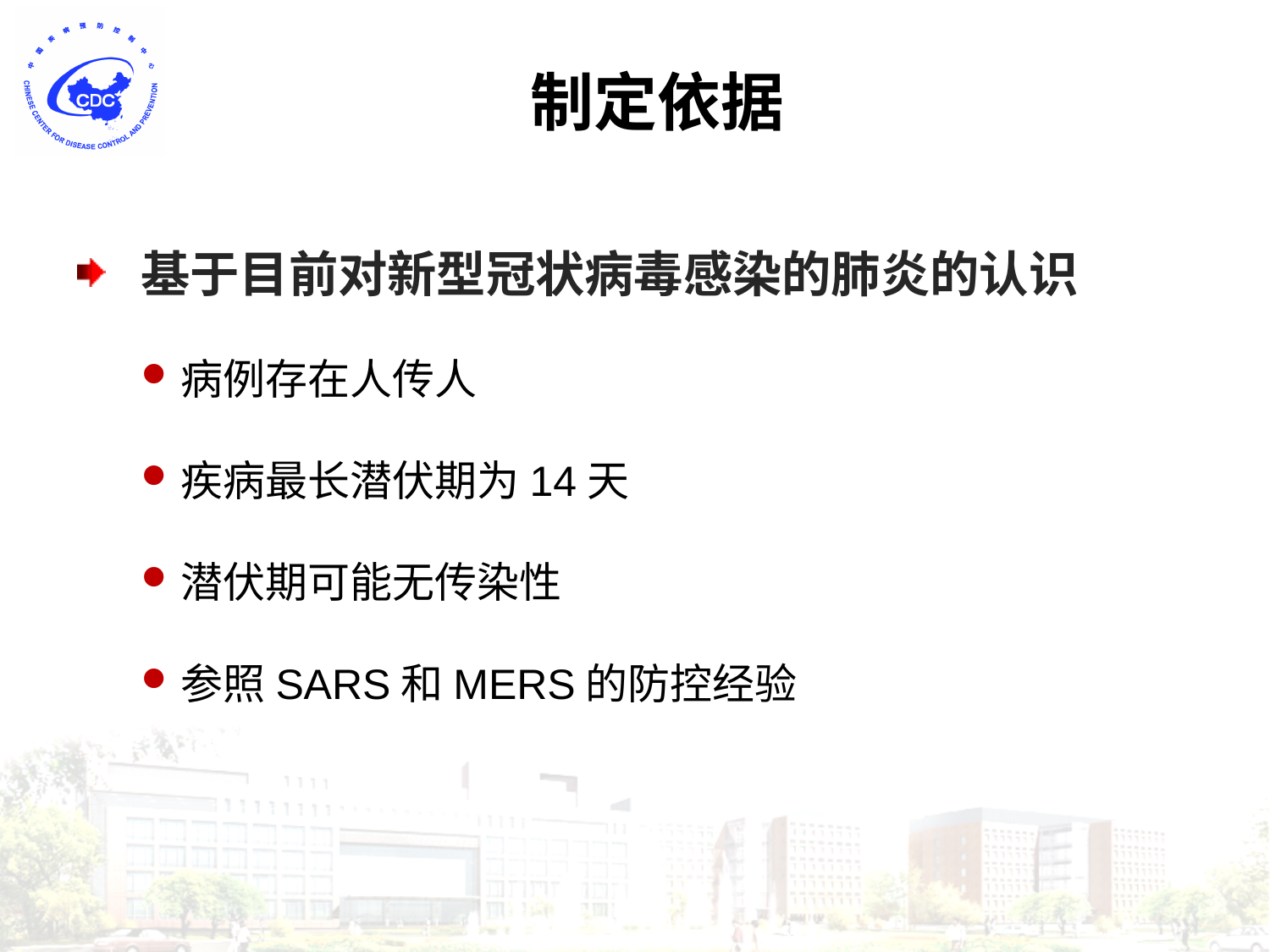

制定依据
基于目前对新型冠状病毒感染的肺炎的认识
病例存在人传人
疾病最长潜伏期为14天
潜伏期可能无传染性
参照SARS和MERS的防控经验